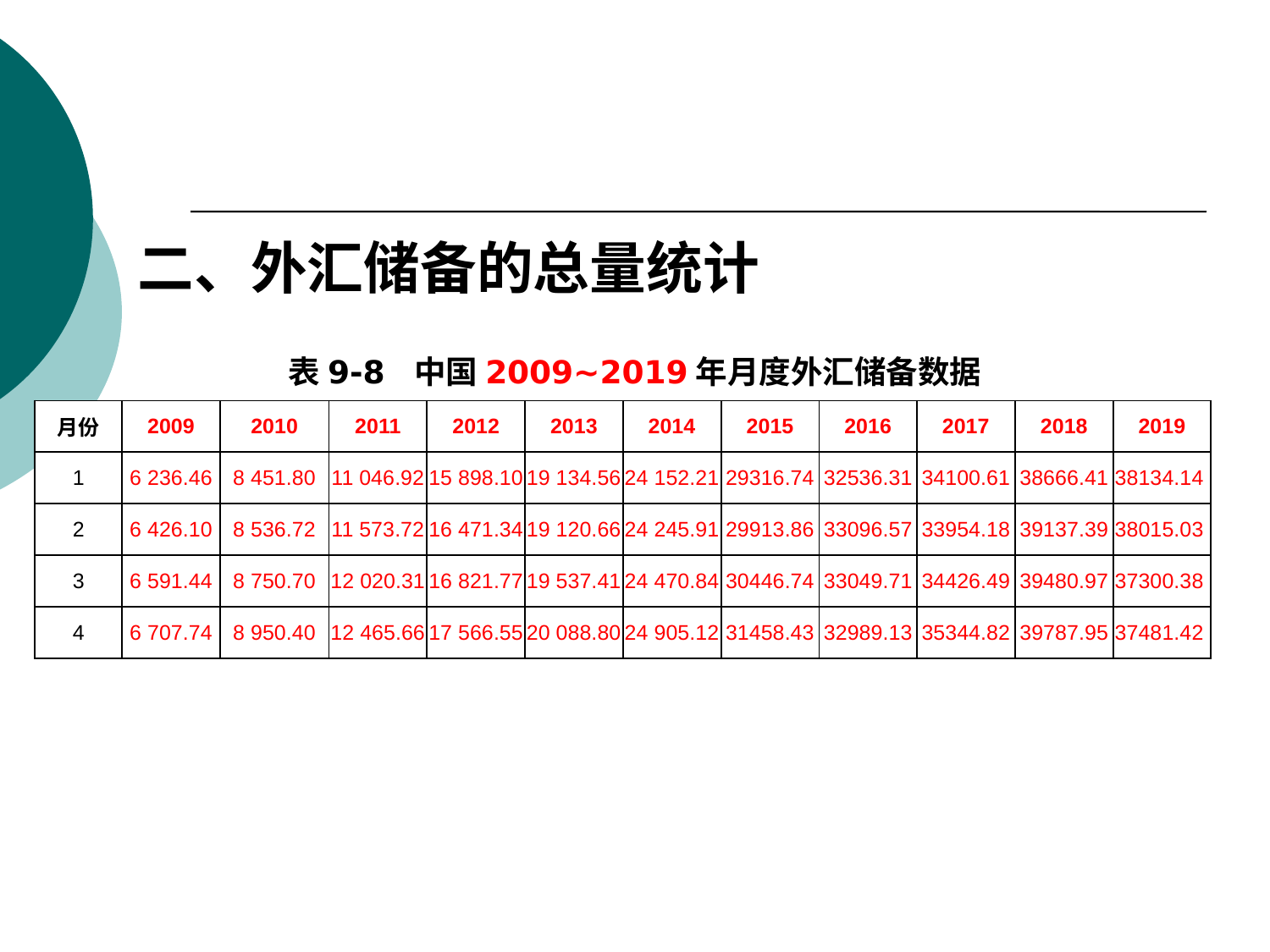

二、外汇储备的总量统计
表9-8  中国2009~2019年月度外汇储备数据
| 月份 | 2009 | 2010 | 2011 | 2012 | 2013 | 2014 | 2015 | 2016 | 2017 | 2018 | 2019 |
| --- | --- | --- | --- | --- | --- | --- | --- | --- | --- | --- | --- |
| 1 | 6 236.46 | 8 451.80 | 11 046.92 | 15 898.10 | 19 134.56 | 24 152.21 | 29316.74 | 32536.31 | 34100.61 | 38666.41 | 38134.14 |
| 2 | 6 426.10 | 8 536.72 | 11 573.72 | 16 471.34 | 19 120.66 | 24 245.91 | 29913.86 | 33096.57 | 33954.18 | 39137.39 | 38015.03 |
| 3 | 6 591.44 | 8 750.70 | 12 020.31 | 16 821.77 | 19 537.41 | 24 470.84 | 30446.74 | 33049.71 | 34426.49 | 39480.97 | 37300.38 |
| 4 | 6 707.74 | 8 950.40 | 12 465.66 | 17 566.55 | 20 088.80 | 24 905.12 | 31458.43 | 32989.13 | 35344.82 | 39787.95 | 37481.42 |